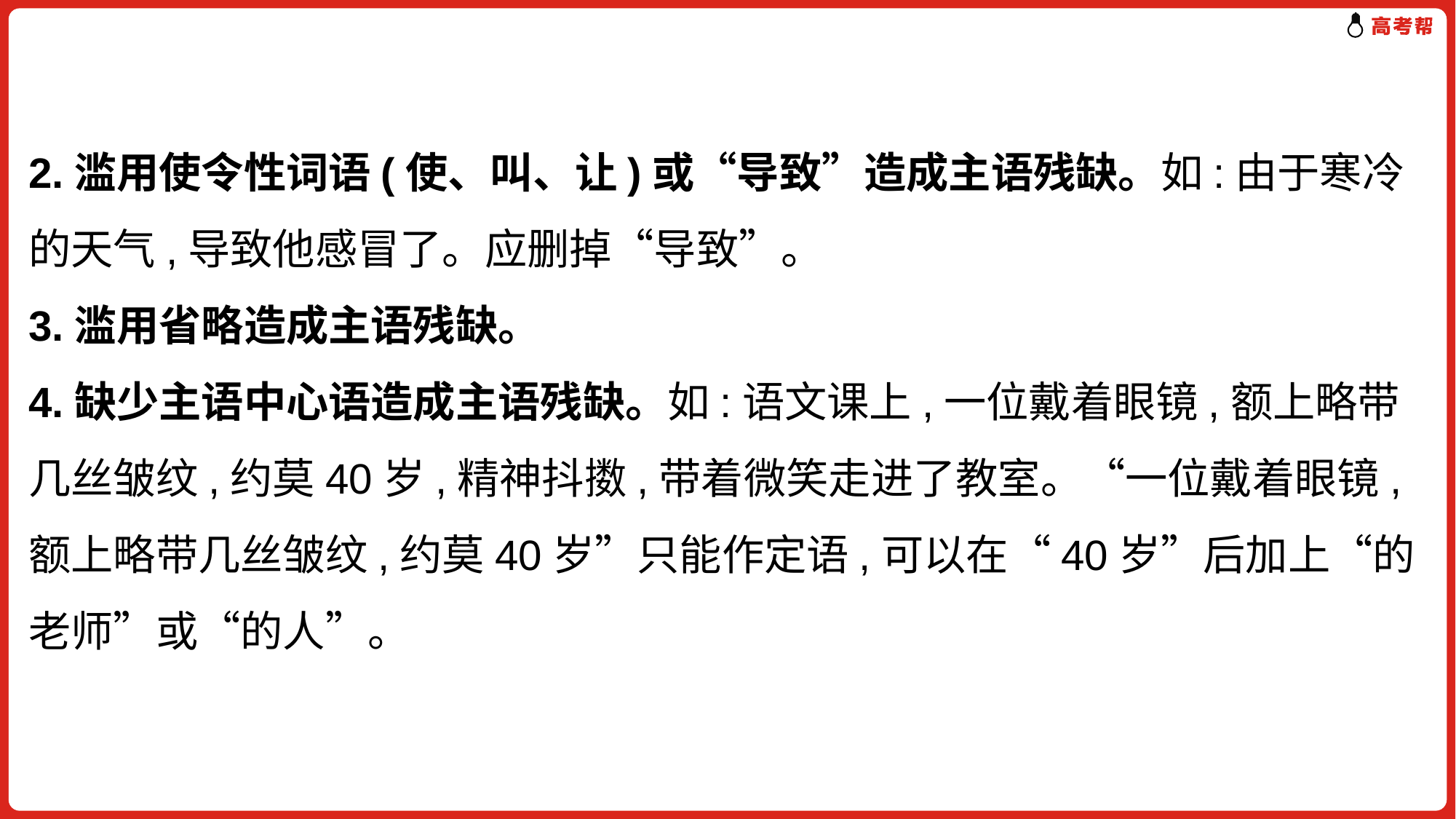

2.滥用使令性词语(使、叫、让)或“导致”造成主语残缺。如:由于寒冷的天气,导致他感冒了。应删掉“导致”。
3.滥用省略造成主语残缺。
4.缺少主语中心语造成主语残缺。如:语文课上,一位戴着眼镜,额上略带几丝皱纹,约莫40岁,精神抖擞,带着微笑走进了教室。“一位戴着眼镜,额上略带几丝皱纹,约莫40岁”只能作定语,可以在“40岁”后加上“的老师”或“的人”。